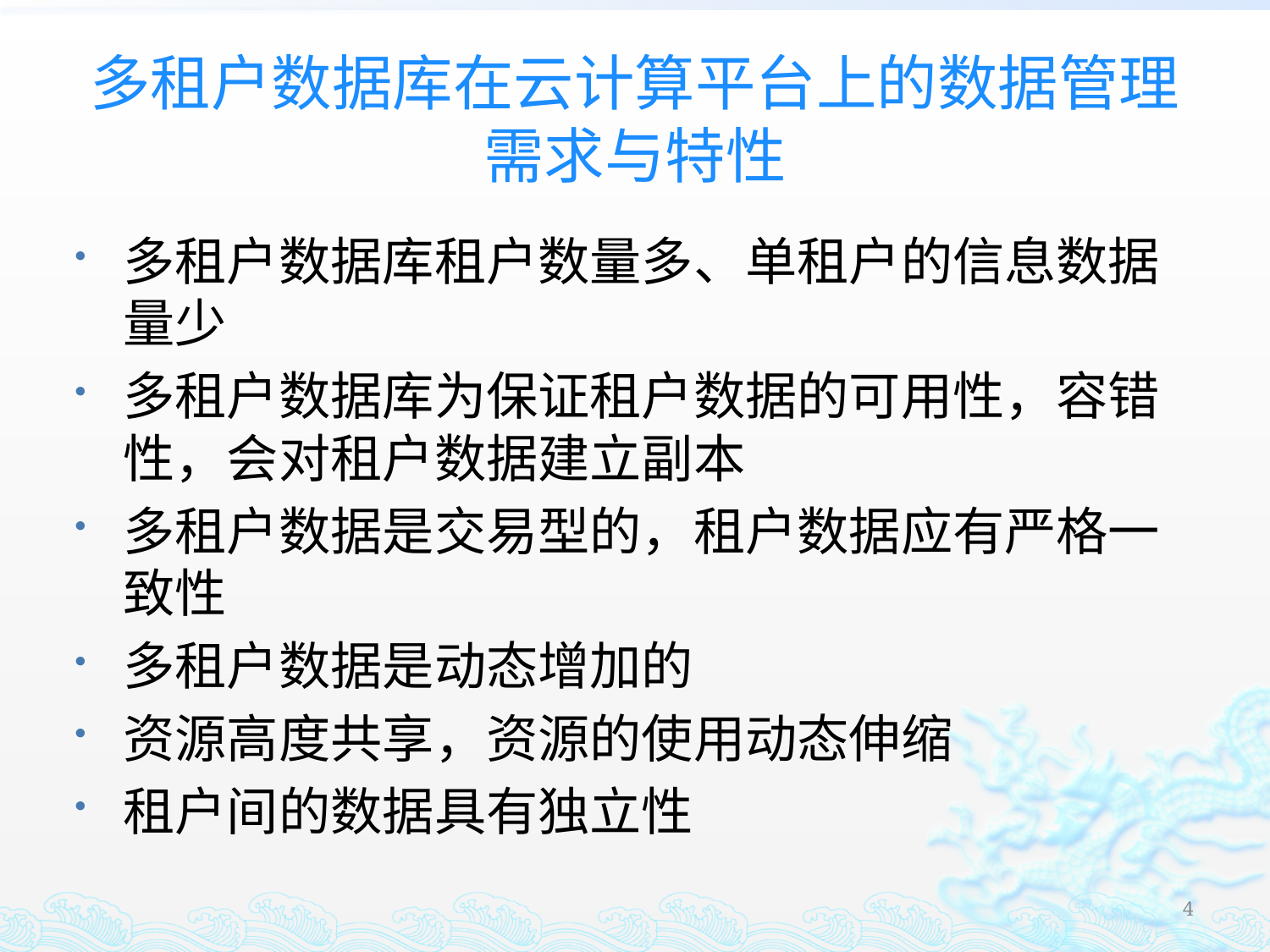

# 多租户数据库在云计算平台上的数据管理需求与特性
多租户数据库租户数量多、单租户的信息数据量少
多租户数据库为保证租户数据的可用性，容错性，会对租户数据建立副本
多租户数据是交易型的，租户数据应有严格一致性
多租户数据是动态增加的
资源高度共享，资源的使用动态伸缩
租户间的数据具有独立性

4